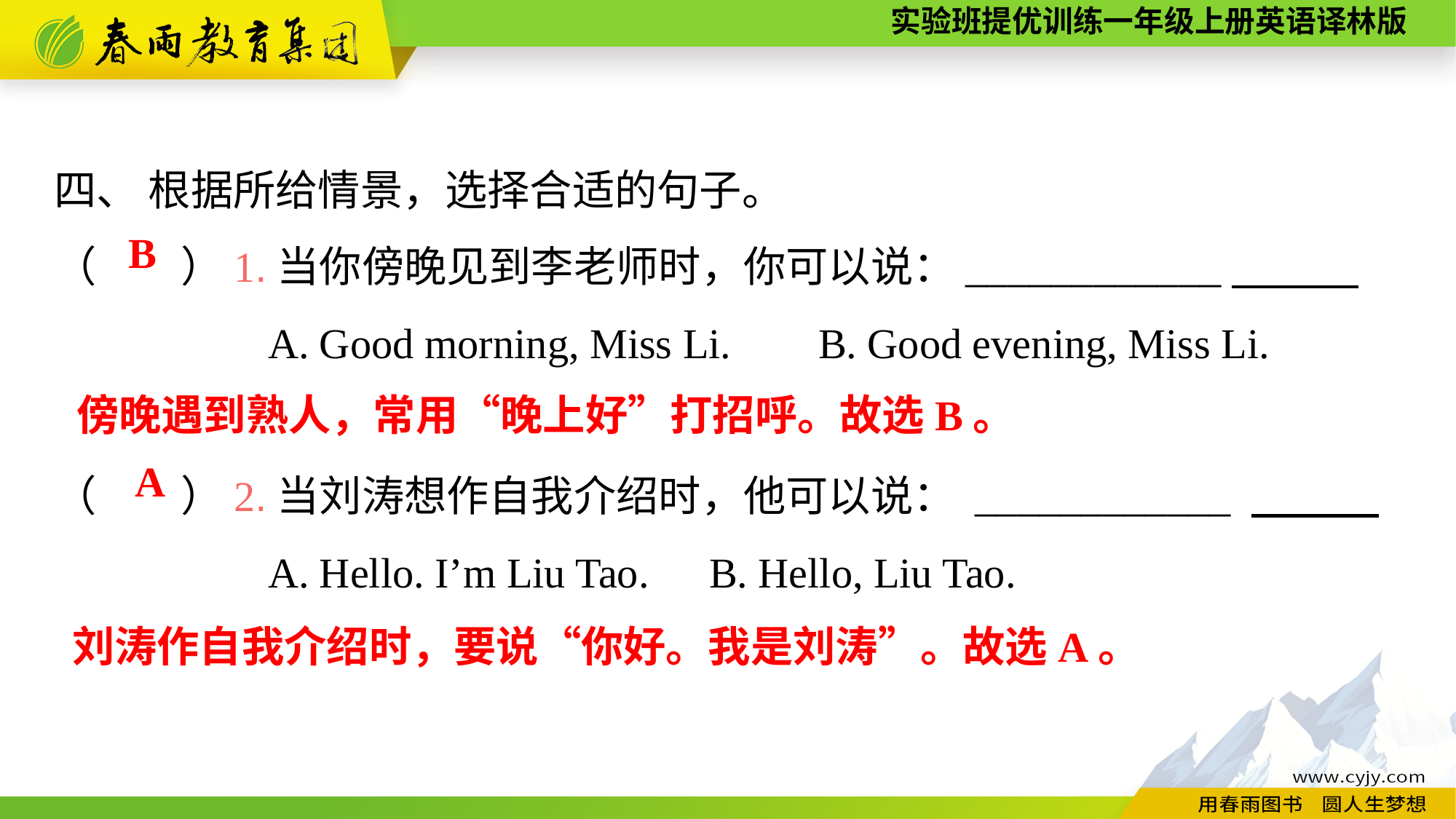

四、 根据所给情景，选择合适的句子。
（　　）1.当你傍晚见到李老师时，你可以说：____________
A. Good morning, Miss Li.　	B. Good evening, Miss Li.

（　　）2.当刘涛想作自我介绍时，他可以说： ____________
A. Hello. I’m Liu Tao.	B. Hello, Liu Tao.
B
傍晚遇到熟人，常用“晚上好”打招呼。故选B。
A
刘涛作自我介绍时，要说“你好。我是刘涛”。故选A。